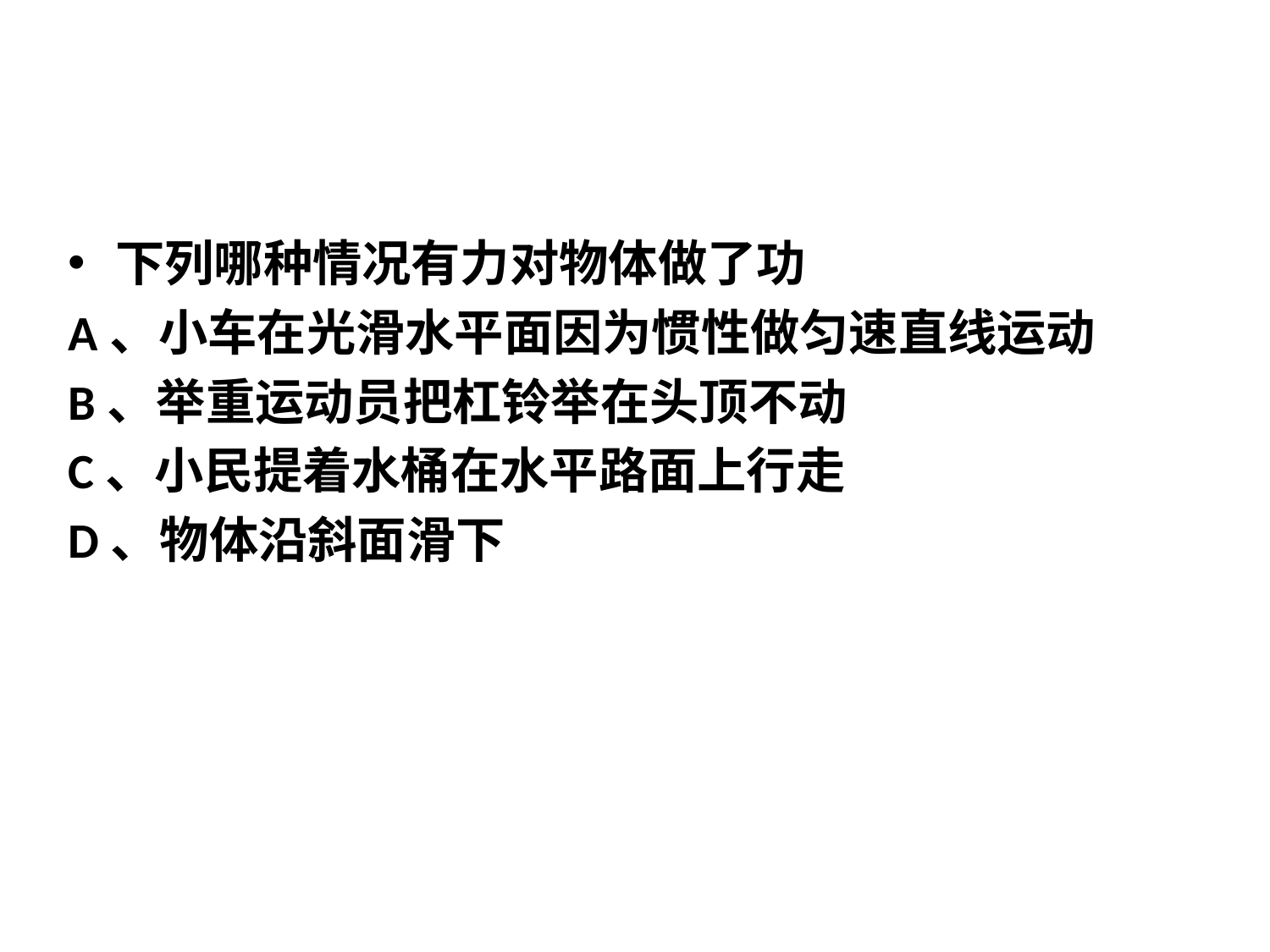

下列哪种情况有力对物体做了功
A、小车在光滑水平面因为惯性做匀速直线运动
B、举重运动员把杠铃举在头顶不动
C、小民提着水桶在水平路面上行走
D、物体沿斜面滑下